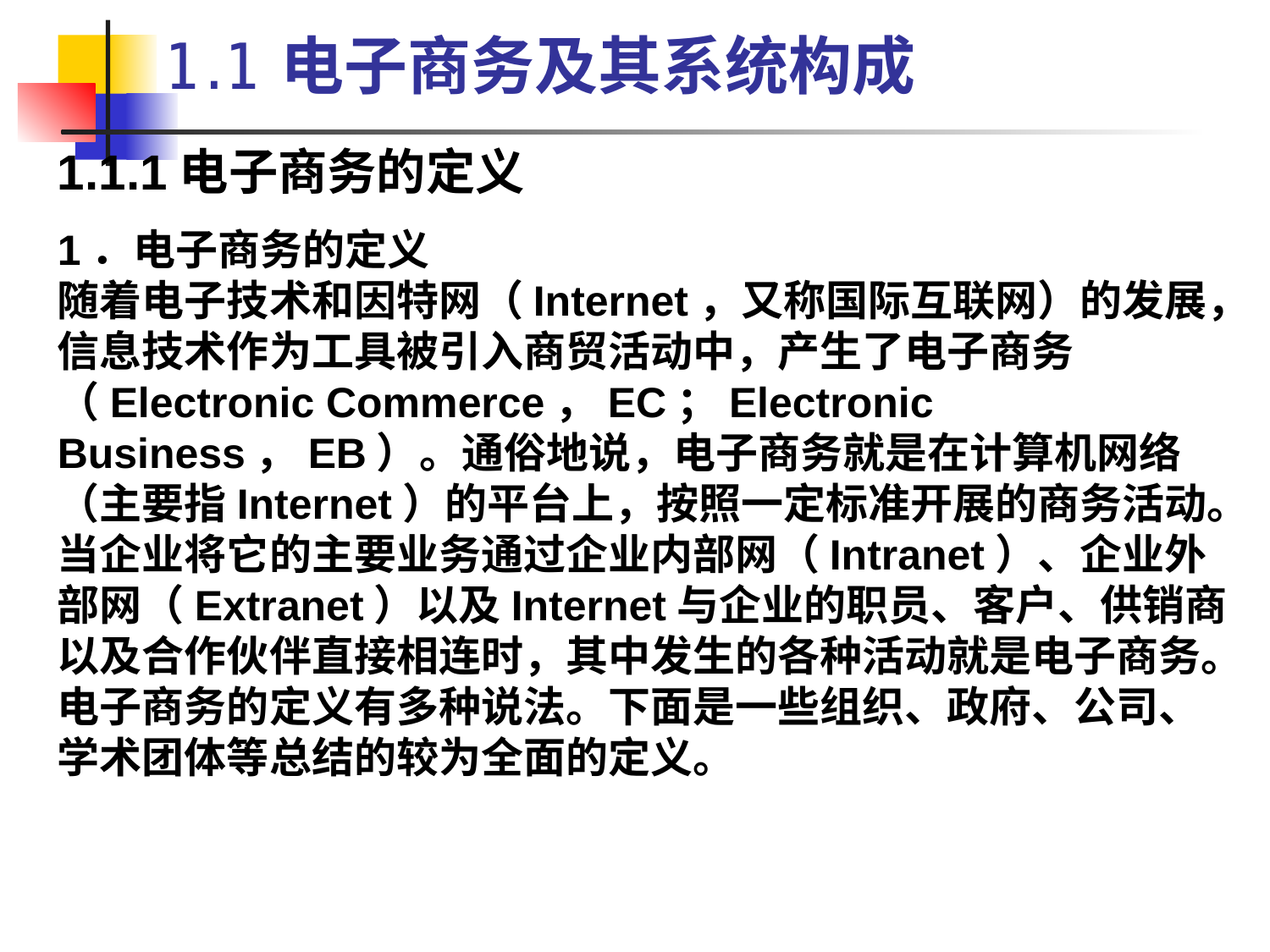

1.1电子商务及其系统构成
1.1.1电子商务的定义
1．电子商务的定义
随着电子技术和因特网（Internet，又称国际互联网）的发展，信息技术作为工具被引入商贸活动中，产生了电子商务（Electronic Commerce，EC；Electronic Business，EB）。通俗地说，电子商务就是在计算机网络（主要指Internet）的平台上，按照一定标准开展的商务活动。当企业将它的主要业务通过企业内部网（Intranet）、企业外部网（Extranet）以及Internet与企业的职员、客户、供销商以及合作伙伴直接相连时，其中发生的各种活动就是电子商务。电子商务的定义有多种说法。下面是一些组织、政府、公司、学术团体等总结的较为全面的定义。